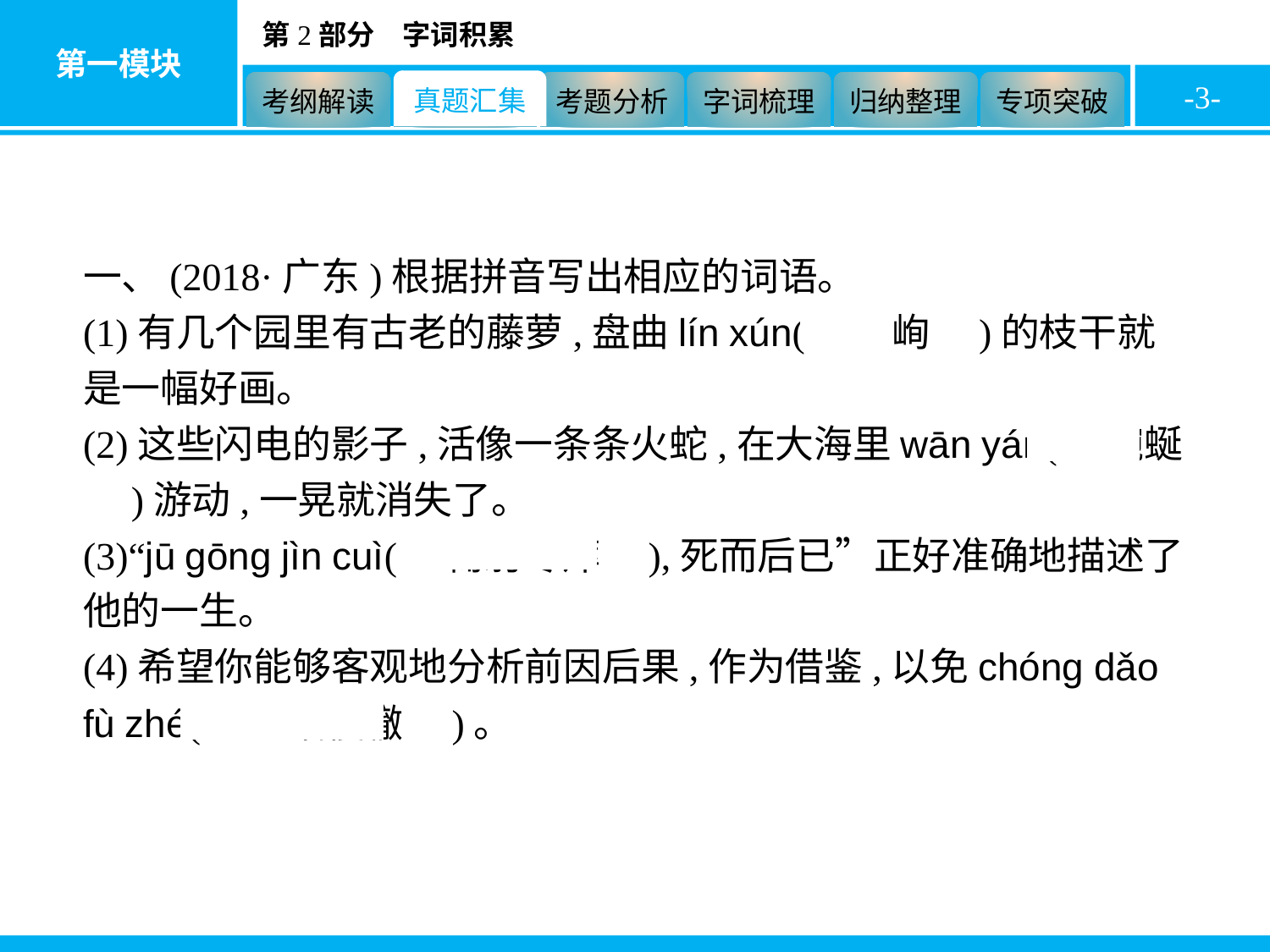

-3-
一、(2018·广东)根据拼音写出相应的词语。
(1)有几个园里有古老的藤萝,盘曲lín xún(　嶙峋　)的枝干就是一幅好画。
(2)这些闪电的影子,活像一条条火蛇,在大海里wān yán(　蜿蜒　)游动,一晃就消失了。
(3)“jū gōng jìn cuì(　鞠躬尽瘁　),死而后已”正好准确地描述了他的一生。
(4)希望你能够客观地分析前因后果,作为借鉴,以免chóng dǎo fù zhé(　重蹈覆辙　)。